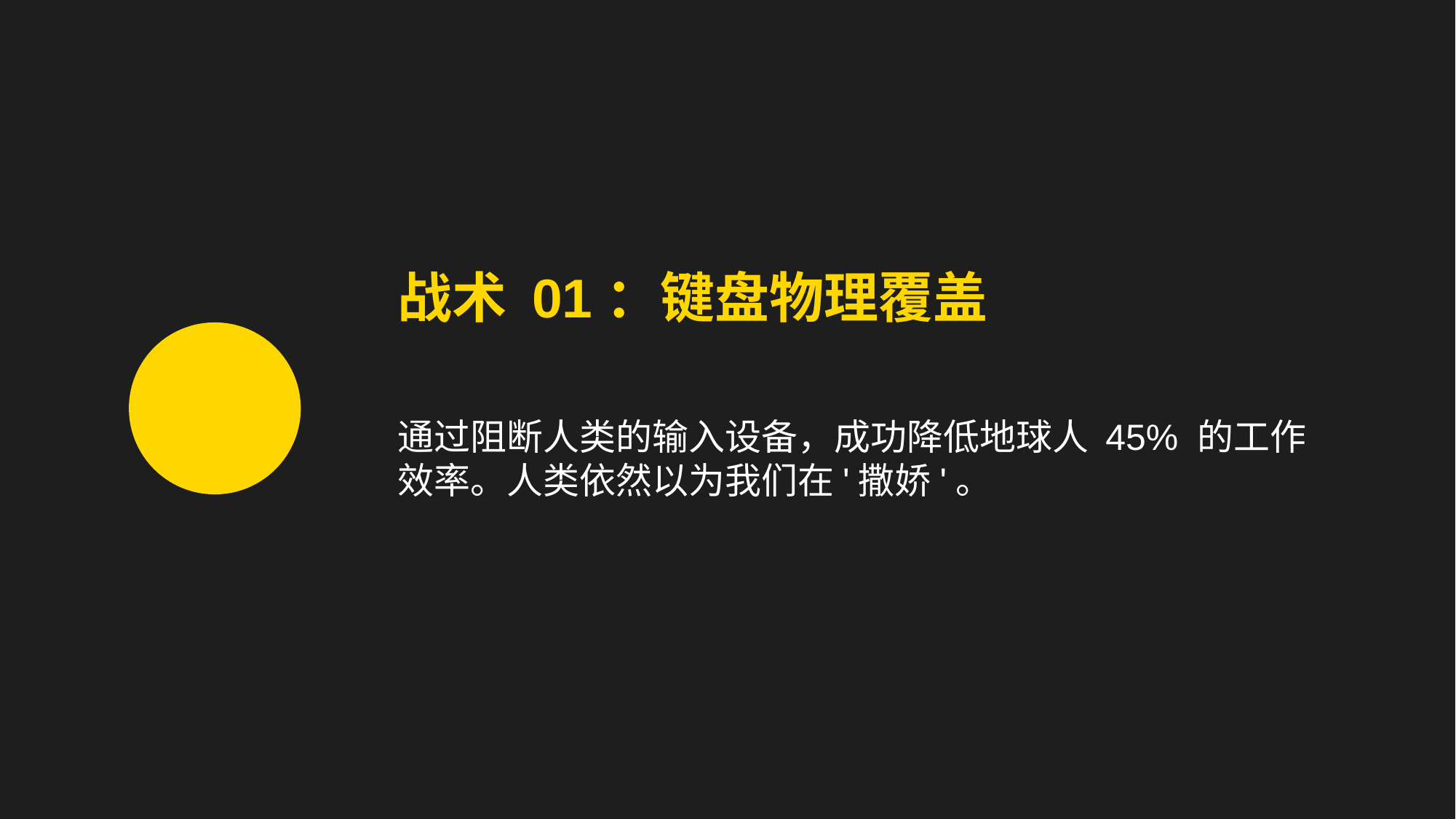

战术 01：键盘物理覆盖

通过阻断人类的输入设备，成功降低地球人 45% 的工作效率。人类依然以为我们在'撒娇'。